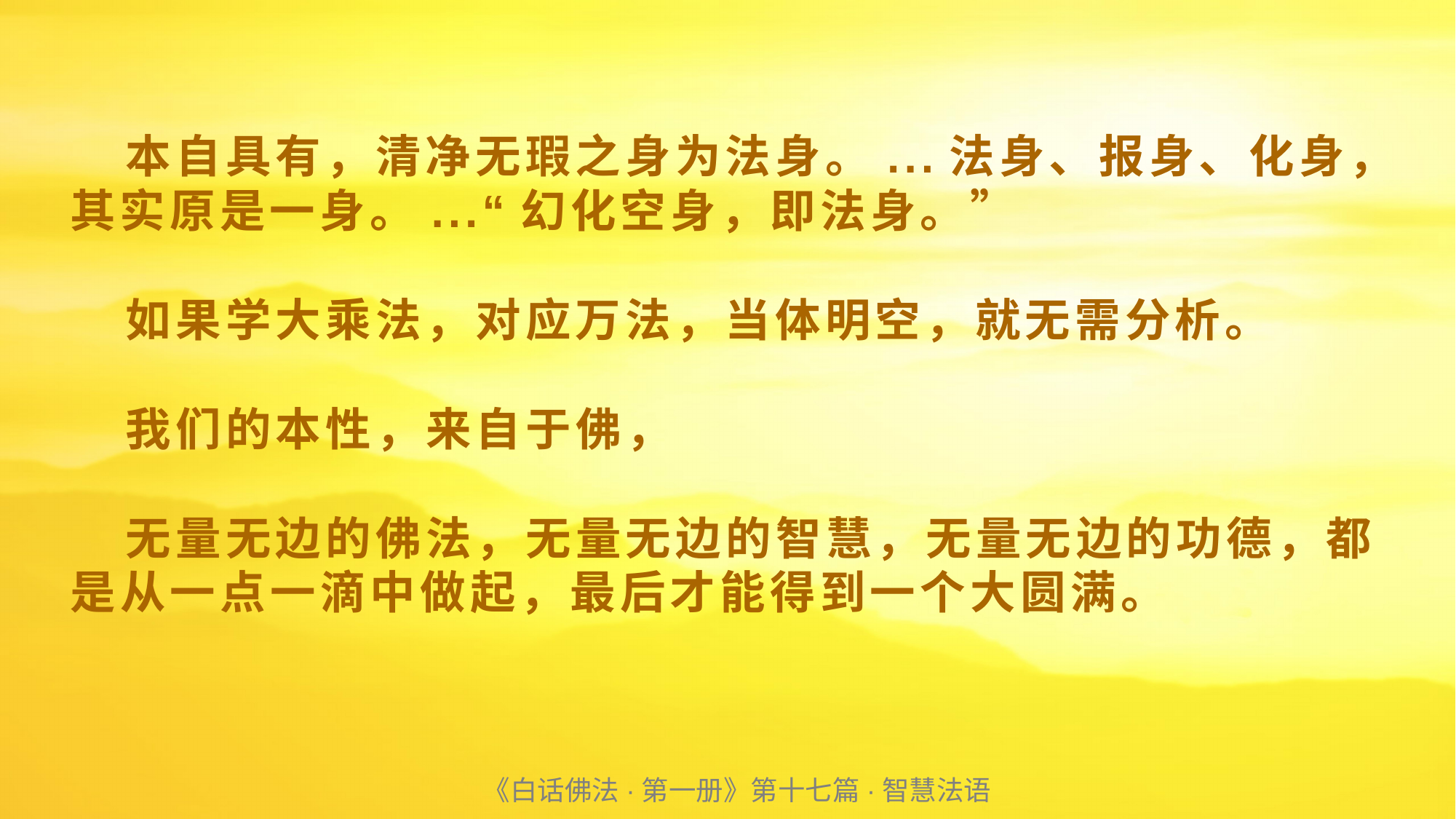

本自具有，清净无瑕之身为法身。...法身、报身、化身，其实原是一身。...“幻化空身，即法身。”

   如果学大乘法，对应万法，当体明空，就无需分析。

   我们的本性，来自于佛，

   无量无边的佛法，无量无边的智慧，无量无边的功德，都是从一点一滴中做起，最后才能得到一个大圆满。

  《白话佛法·第一册》第十七篇·智慧法语